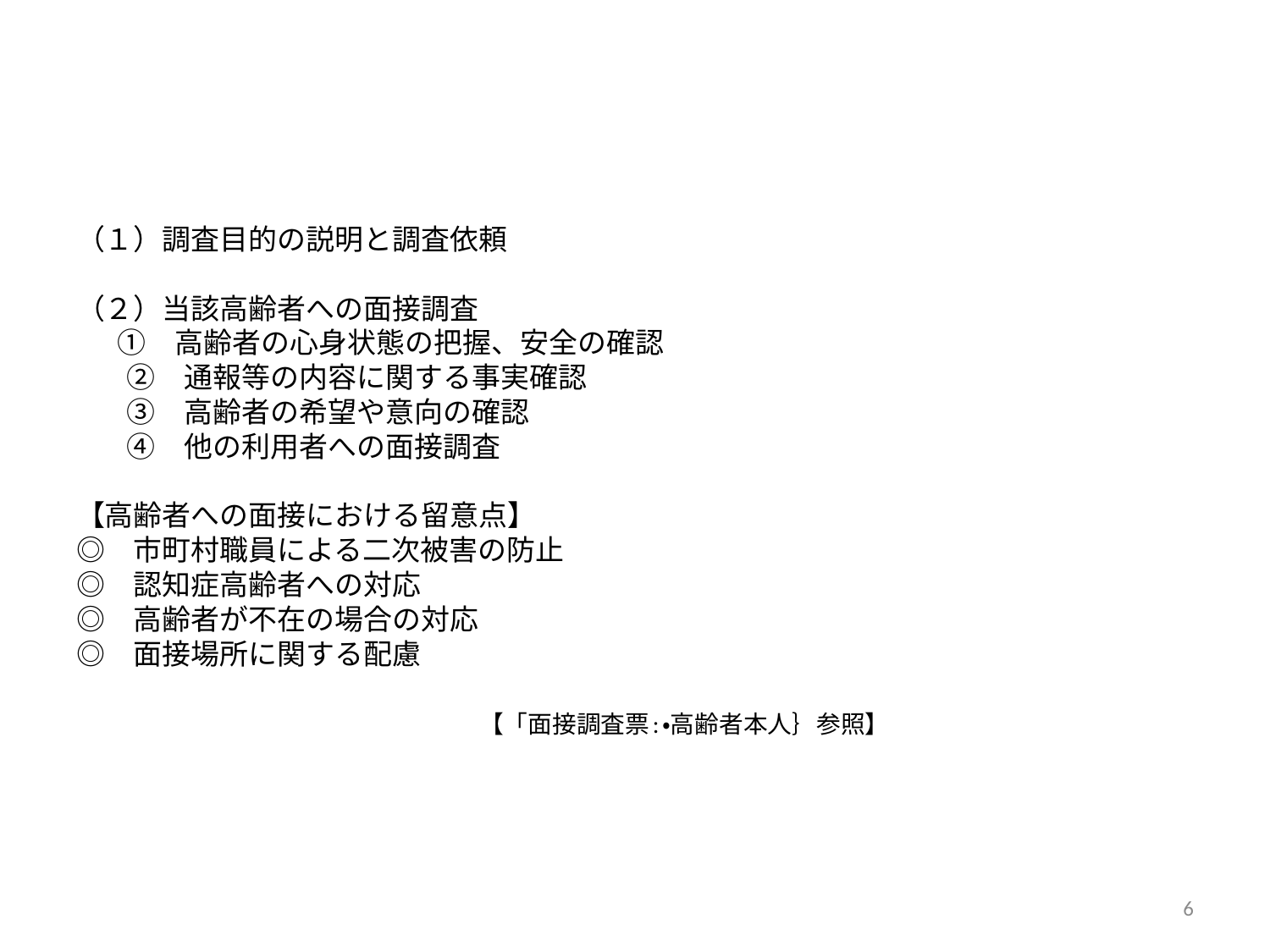

# （１）調査目的の説明と調査依頼 （２）当該高齢者への面接調査 　  ①　高齢者の心身状態の把握、安全の確認 　　②　通報等の内容に関する事実確認 　　③　高齢者の希望や意向の確認 　　④　他の利用者への面接調査 【高齢者への面接における留意点】 ◎　市町村職員による二次被害の防止 ◎　認知症高齢者への対応 ◎　高齢者が不在の場合の対応 ◎　面接場所に関する配慮　 　　　　　　　　　　　　　　【「面接調査票:・高齢者本人｝参照】

6